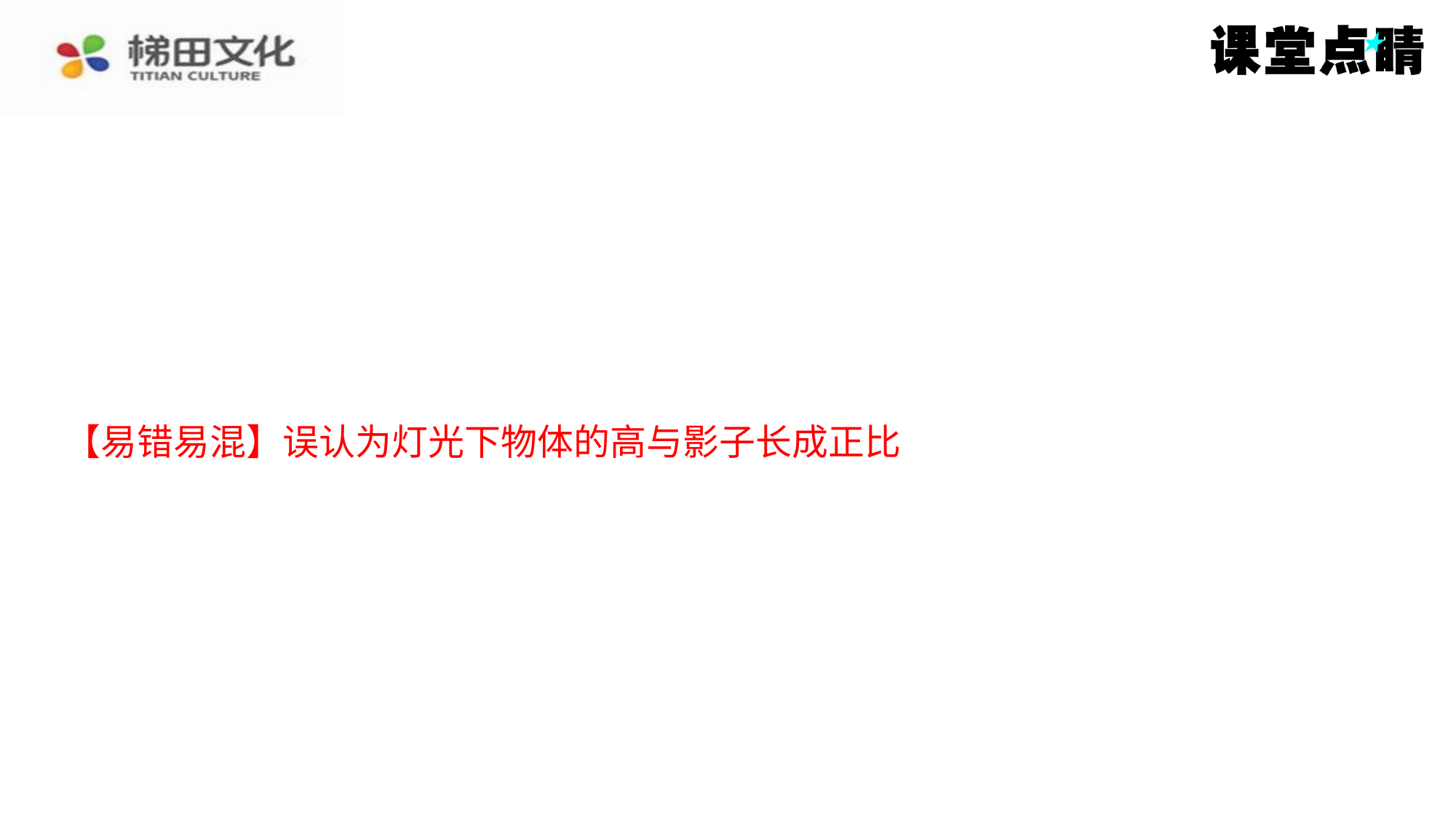

【易错易混】误认为灯光下物体的高与影子长成正比
【易错易混】误认为灯光下物体的高与影子长成正比